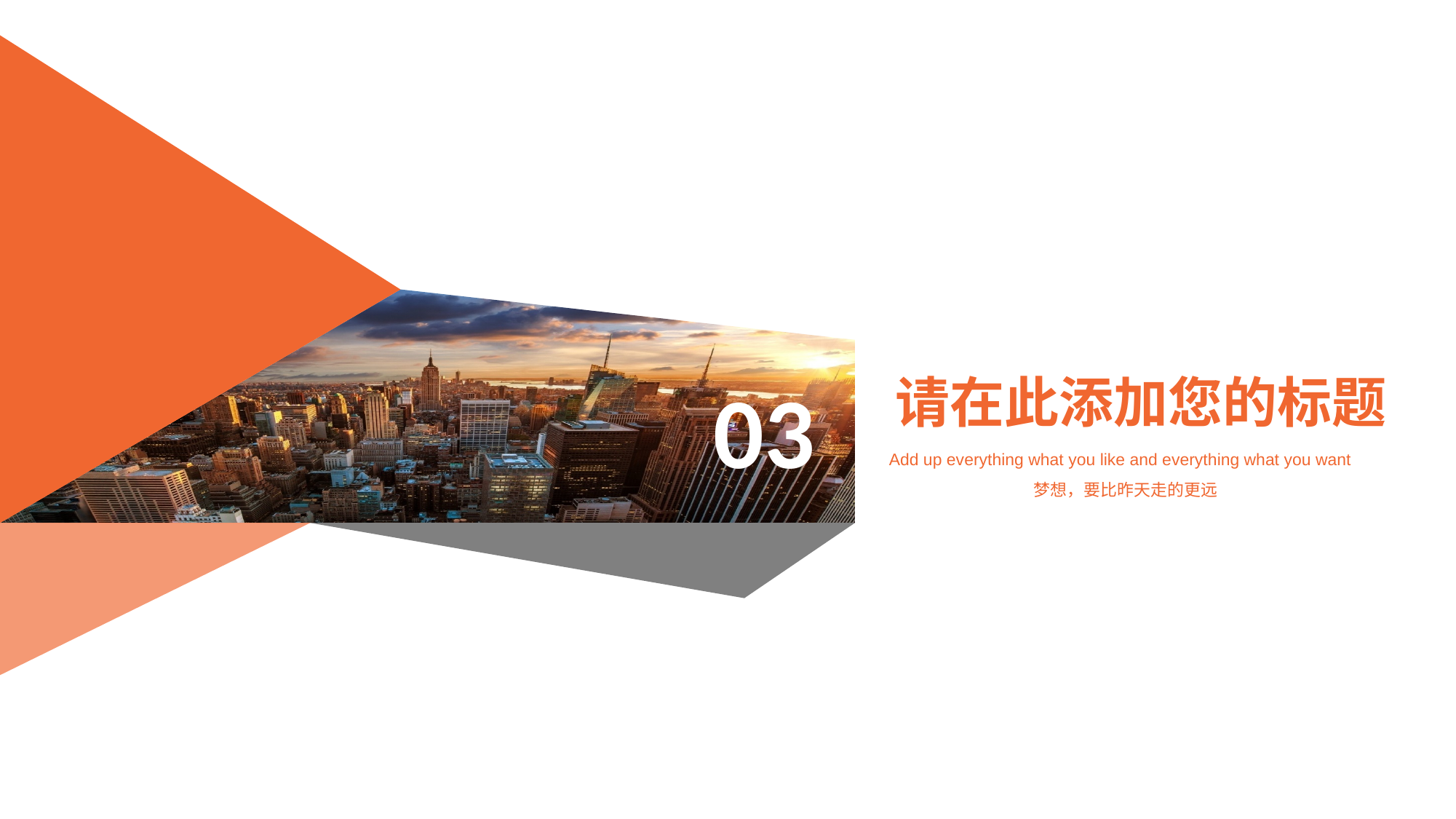

03
请在此添加您的标题
 Add up everything what you like and everything what you want
                                      梦想，要比昨天走的更远